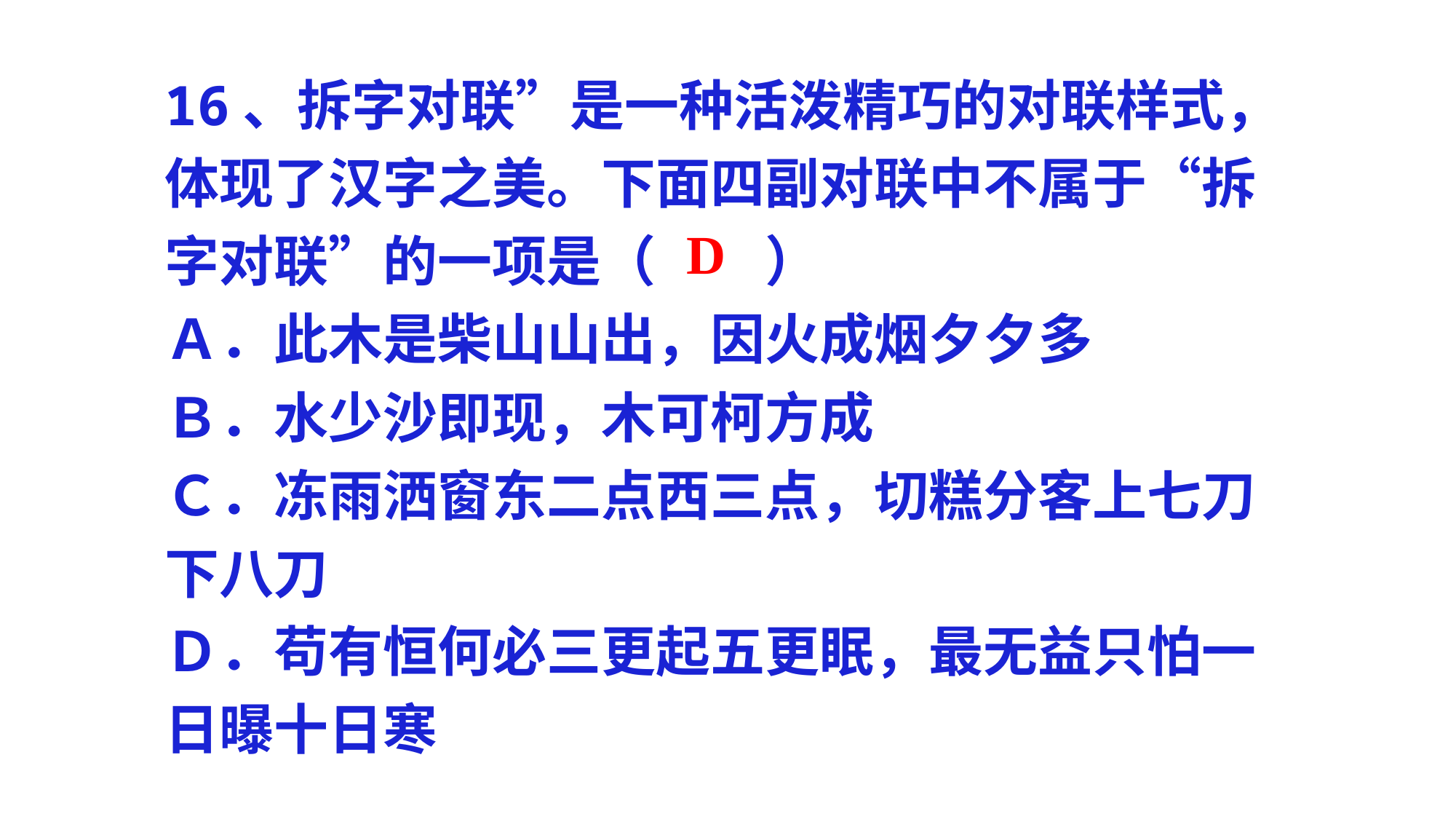

16、拆字对联”是一种活泼精巧的对联样式，体现了汉字之美。下面四副对联中不属于“拆字对联”的一项是（　　）
Ａ．此木是柴山山出，因火成烟夕夕多
Ｂ．水少沙即现，木可柯方成
Ｃ．冻雨洒窗东二点西三点，切糕分客上七刀下八刀
Ｄ．苟有恒何必三更起五更眠，最无益只怕一日曝十日寒
D